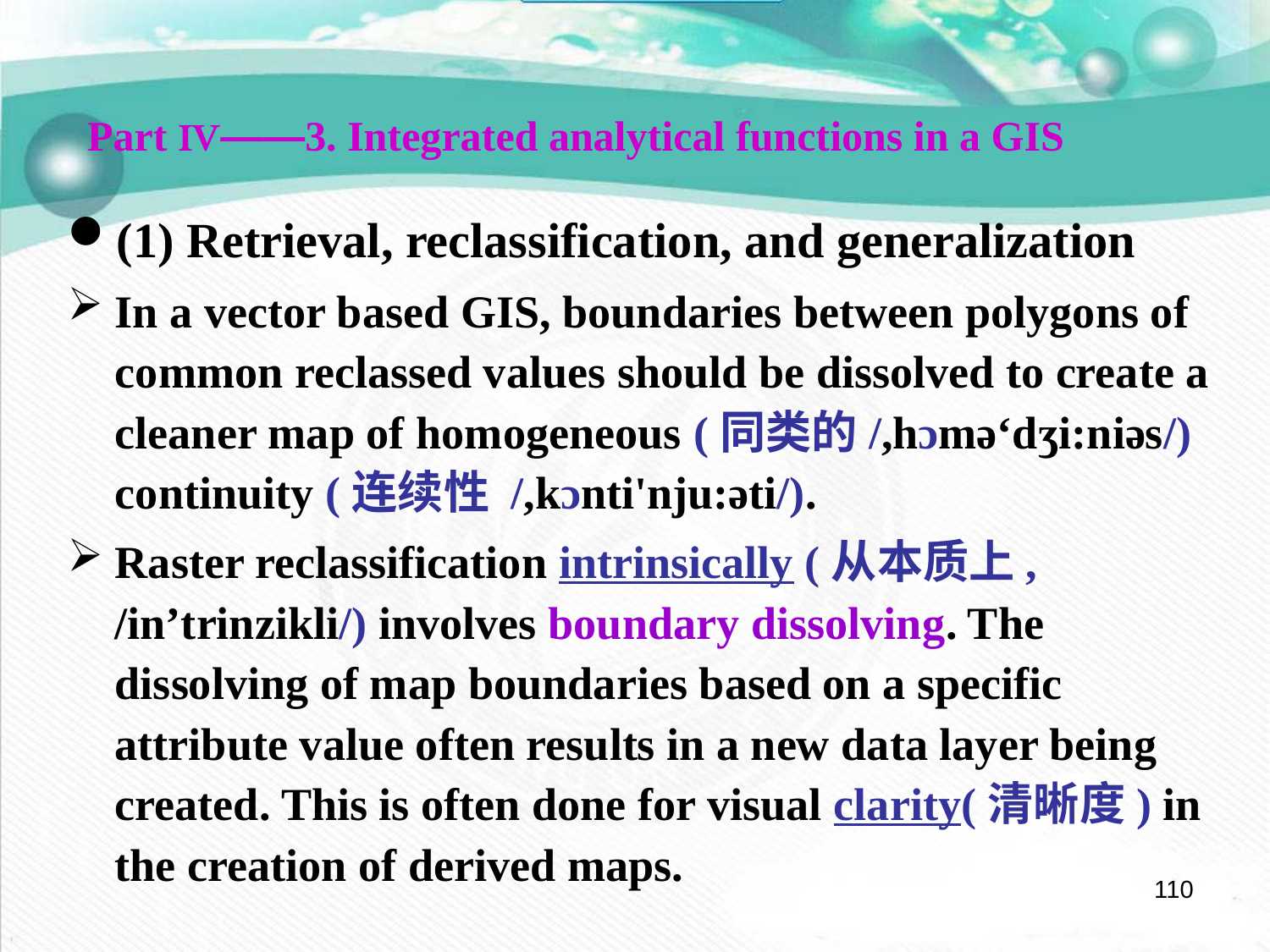

Part Ⅳ——3. Integrated analytical functions in a GIS
(1) Retrieval, reclassification, and generalization
In a vector based GIS, boundaries between polygons of common reclassed values should be dissolved to create a cleaner map of homogeneous (同类的/,hɔmə‘dʒi:niəs/) continuity (连续性 /,kɔnti'nju:əti/).
Raster reclassification intrinsically (从本质上, /in’trinzikli/) involves boundary dissolving. The dissolving of map boundaries based on a specific attribute value often results in a new data layer being created. This is often done for visual clarity(清晰度) in the creation of derived maps.
110